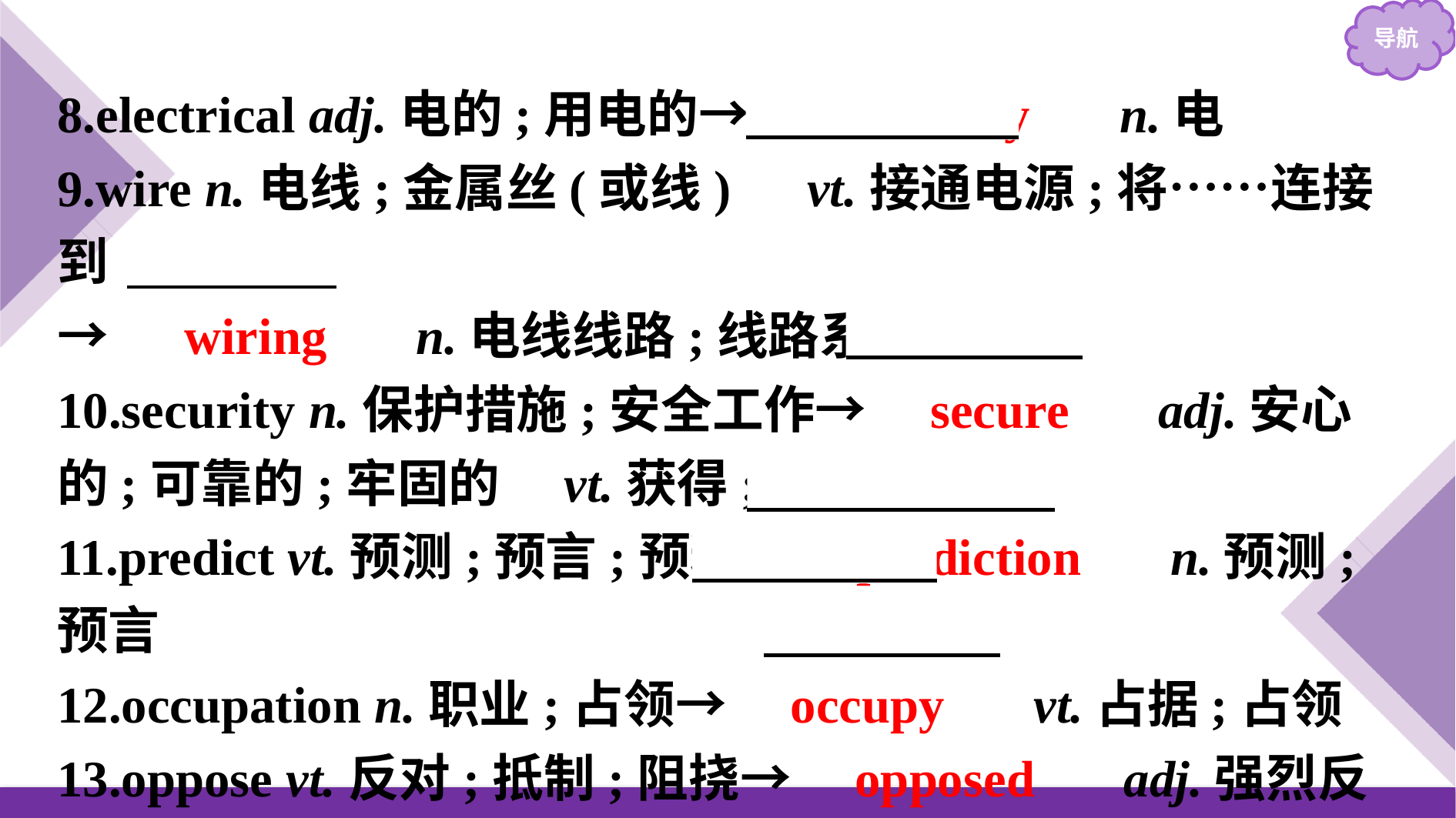

8.electrical adj.电的;用电的→　electricity　 n.电
9.wire n.电线;金属丝(或线)　vt.接通电源;将……连接到
→　wiring　 n.电线线路;线路系统
10.security n.保护措施;安全工作→　secure　 adj.安心的;可靠的;牢固的　vt.获得;拴牢;保护
11.predict vt.预测;预言;预料→　prediction　 n.预测;预言
12.occupation n.职业;占领→　occupy　 vt.占据;占领
13.oppose vt.反对;抵制;阻挠→　opposed　 adj.强烈反对 ;截然不同